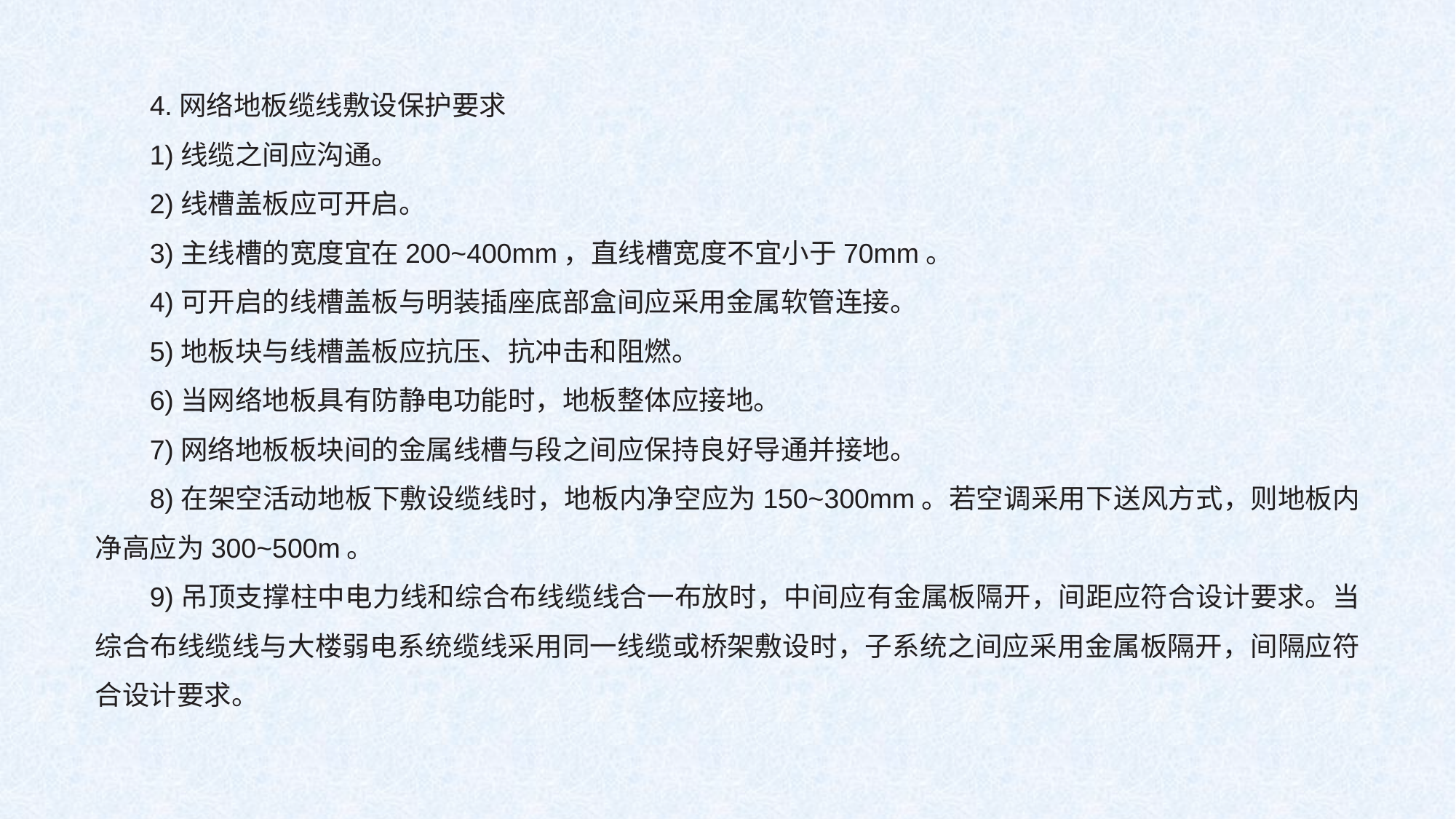

4.网络地板缆线敷设保护要求
1)线缆之间应沟通。
2)线槽盖板应可开启。
3)主线槽的宽度宜在200~400mm，直线槽宽度不宜小于70mm。
4)可开启的线槽盖板与明装插座底部盒间应采用金属软管连接。
5)地板块与线槽盖板应抗压、抗冲击和阻燃。
6)当网络地板具有防静电功能时，地板整体应接地。
7)网络地板板块间的金属线槽与段之间应保持良好导通并接地。
8)在架空活动地板下敷设缆线时，地板内净空应为150~300mm。若空调采用下送风方式，则地板内净高应为300~500m。
9)吊顶支撑柱中电力线和综合布线缆线合一布放时，中间应有金属板隔开，间距应符合设计要求。当综合布线缆线与大楼弱电系统缆线采用同一线缆或桥架敷设时，子系统之间应采用金属板隔开，间隔应符合设计要求。